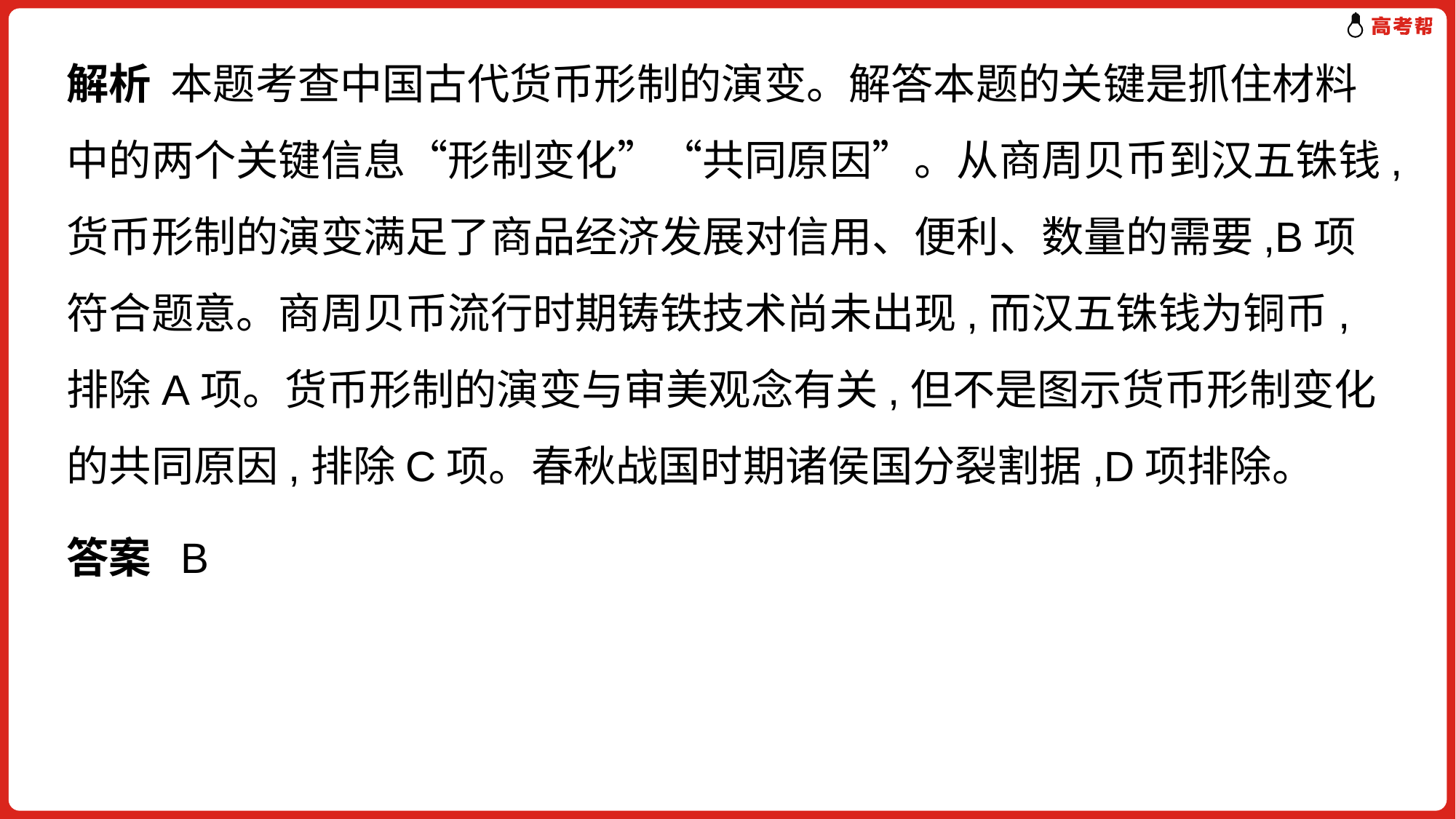

解析  本题考查中国古代货币形制的演变。解答本题的关键是抓住材料中的两个关键信息“形制变化”“共同原因”。从商周贝币到汉五铢钱,货币形制的演变满足了商品经济发展对信用、便利、数量的需要,B项符合题意。商周贝币流行时期铸铁技术尚未出现,而汉五铢钱为铜币,排除A项。货币形制的演变与审美观念有关,但不是图示货币形制变化的共同原因,排除C项。春秋战国时期诸侯国分裂割据,D项排除。
答案  B